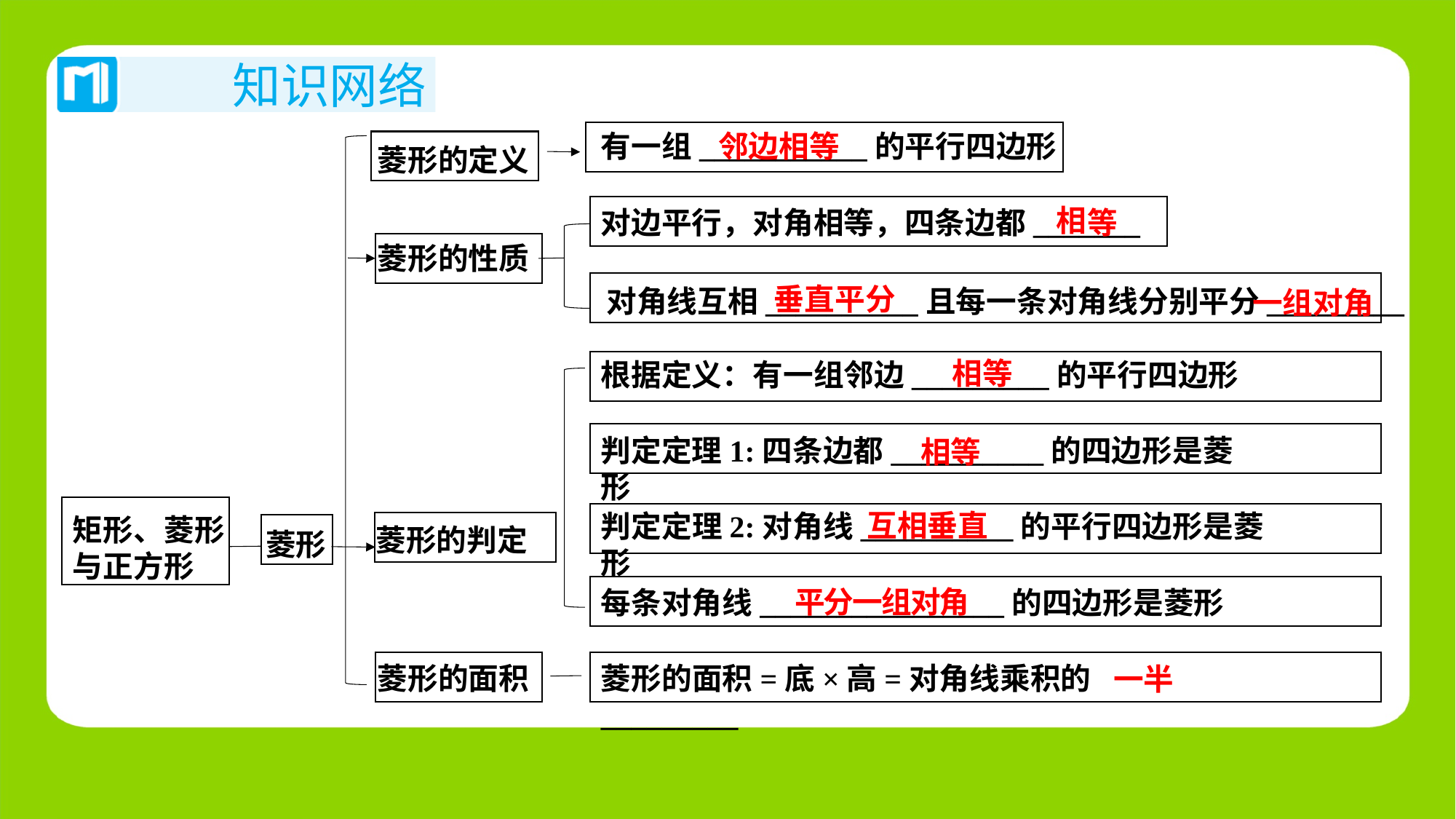

有一组___________的平行四边形

菱形的定义

对边平行，对角相等，四条边都_______

菱形的性质

对角线互相__________且每一条对角线分别平分_________
根据定义：有一组邻边_________的平行四边形

判定定理1:四条边都__________的四边形是菱形

判定定理2:对角线__________的平行四边形是菱形

矩形、菱形
与正方形

菱形的判定
菱形

每条对角线________________的四边形是菱形

菱形的面积
菱形的面积=底×高=对角线乘积的_________
邻边相等
相
等
垂直平分
一组对角
相等
相等
互相垂直
平分一组对角

一半